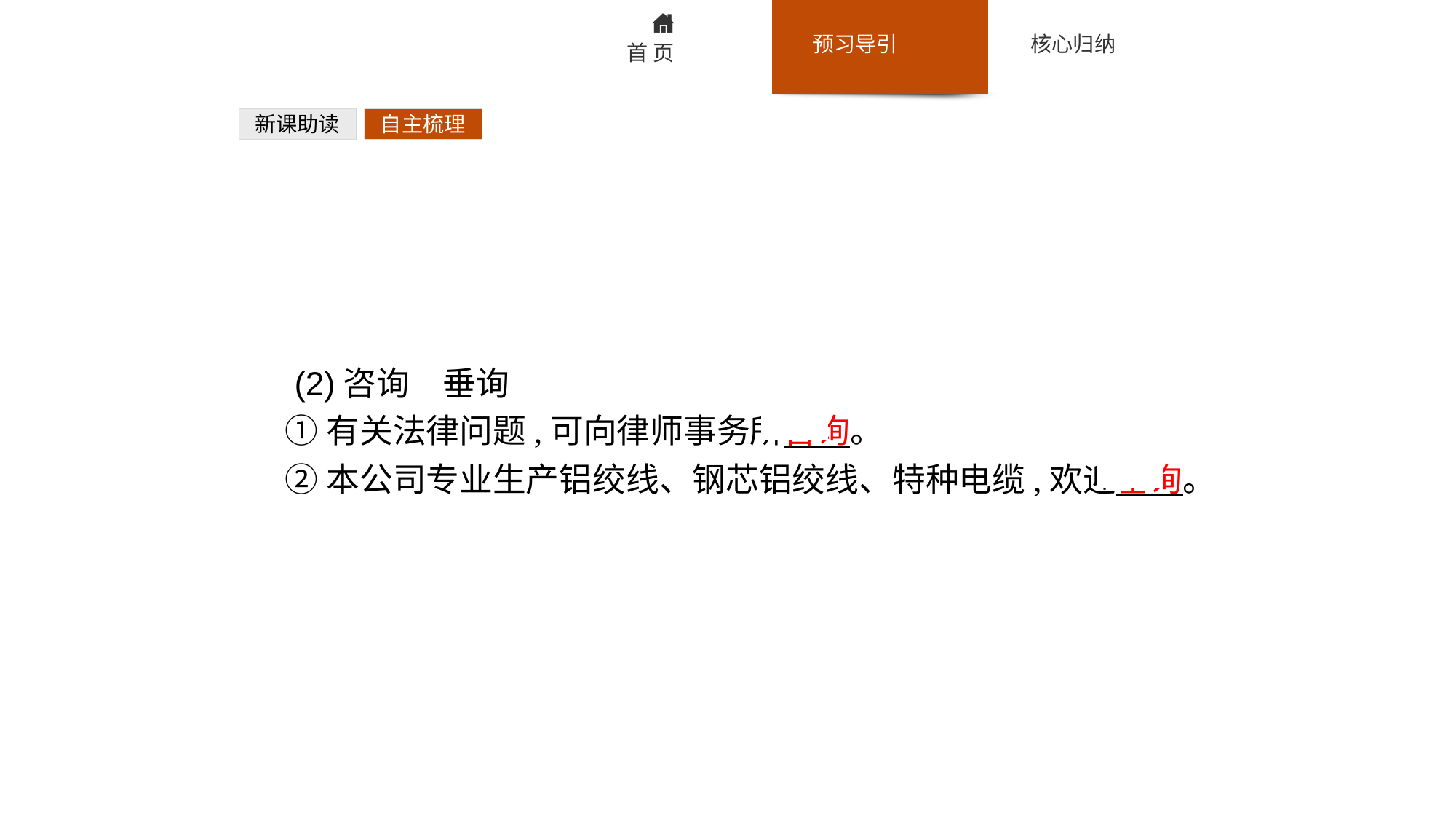

新课助读
自主梳理
 (2)咨询　垂询
①有关法律问题,可向律师事务所咨询。
②本公司专业生产铝绞线、钢芯铝绞线、特种电缆,欢迎垂询。